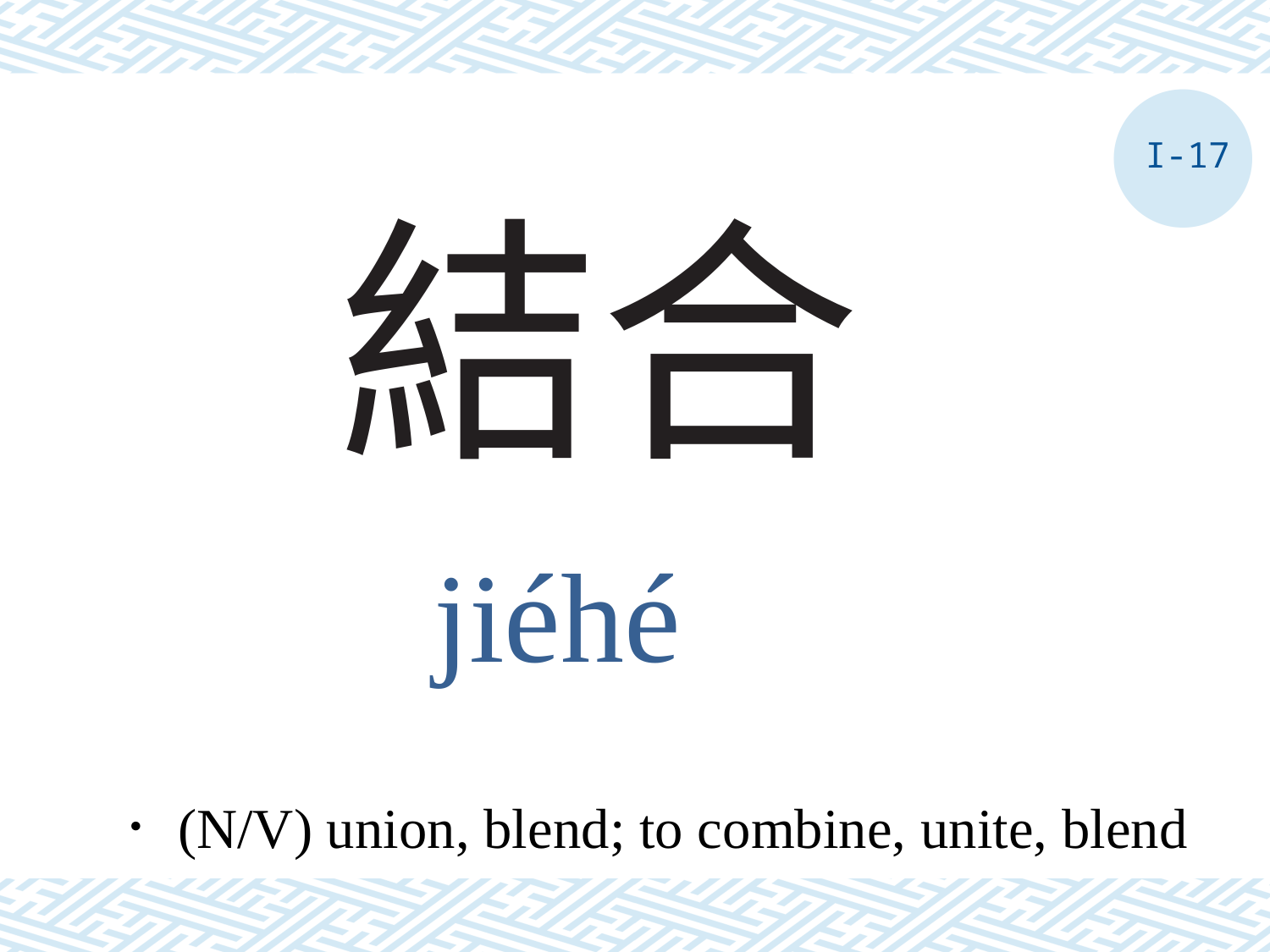

I-17

# 結合
jiéhé
．(N/V) union, blend; to combine, unite, blend